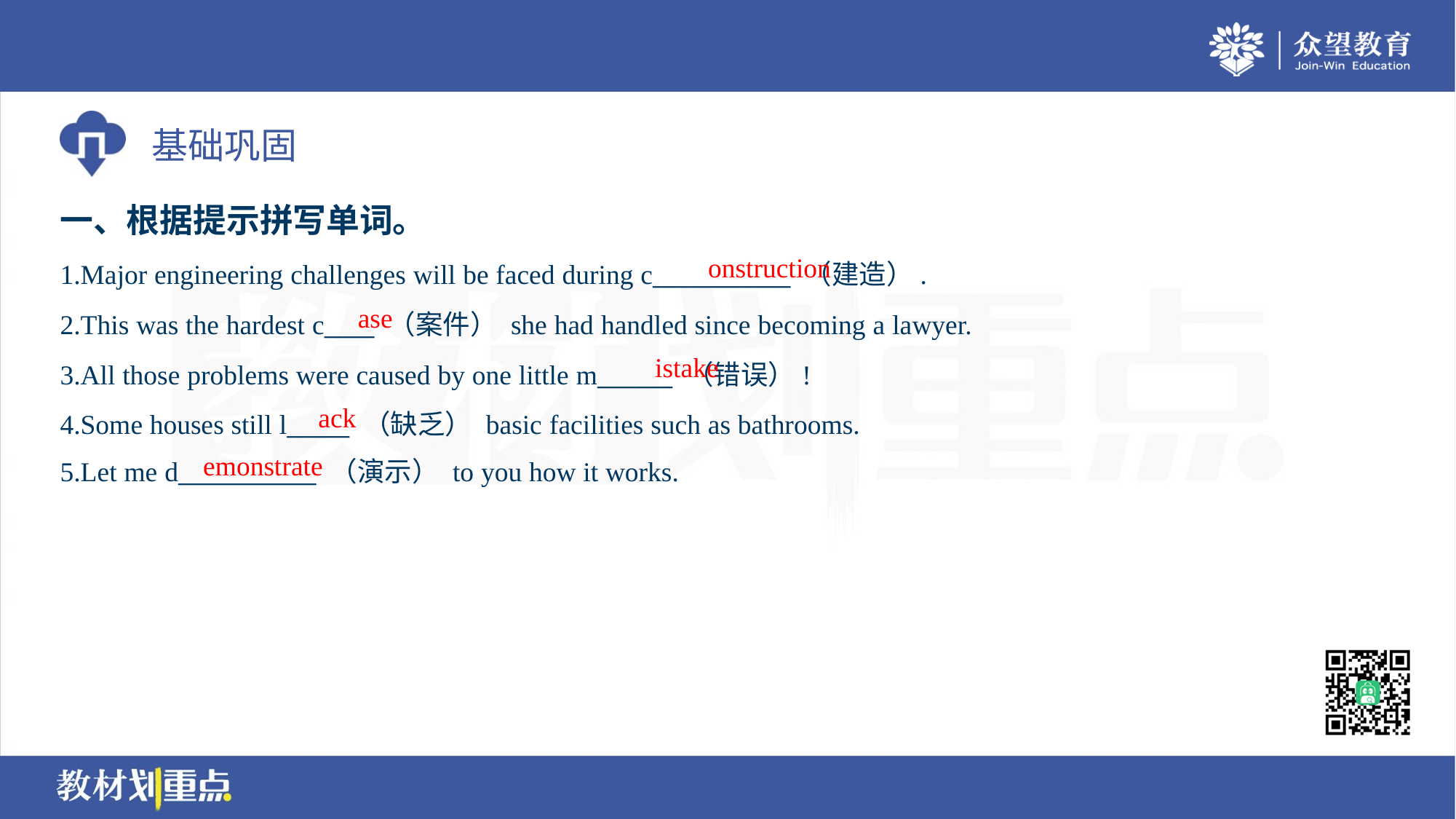

一、根据提示拼写单词。
onstruction
1.Major engineering challenges will be faced during c___________ （建造）.
2.This was the hardest c____ （案件） she had handled since becoming a lawyer.
3.All those problems were caused by one little m______ （错误）!
4.Some houses still l_____ （缺乏） basic facilities such as bathrooms.
5.Let me d___________ （演示） to you how it works.
ase
istake
ack
emonstrate